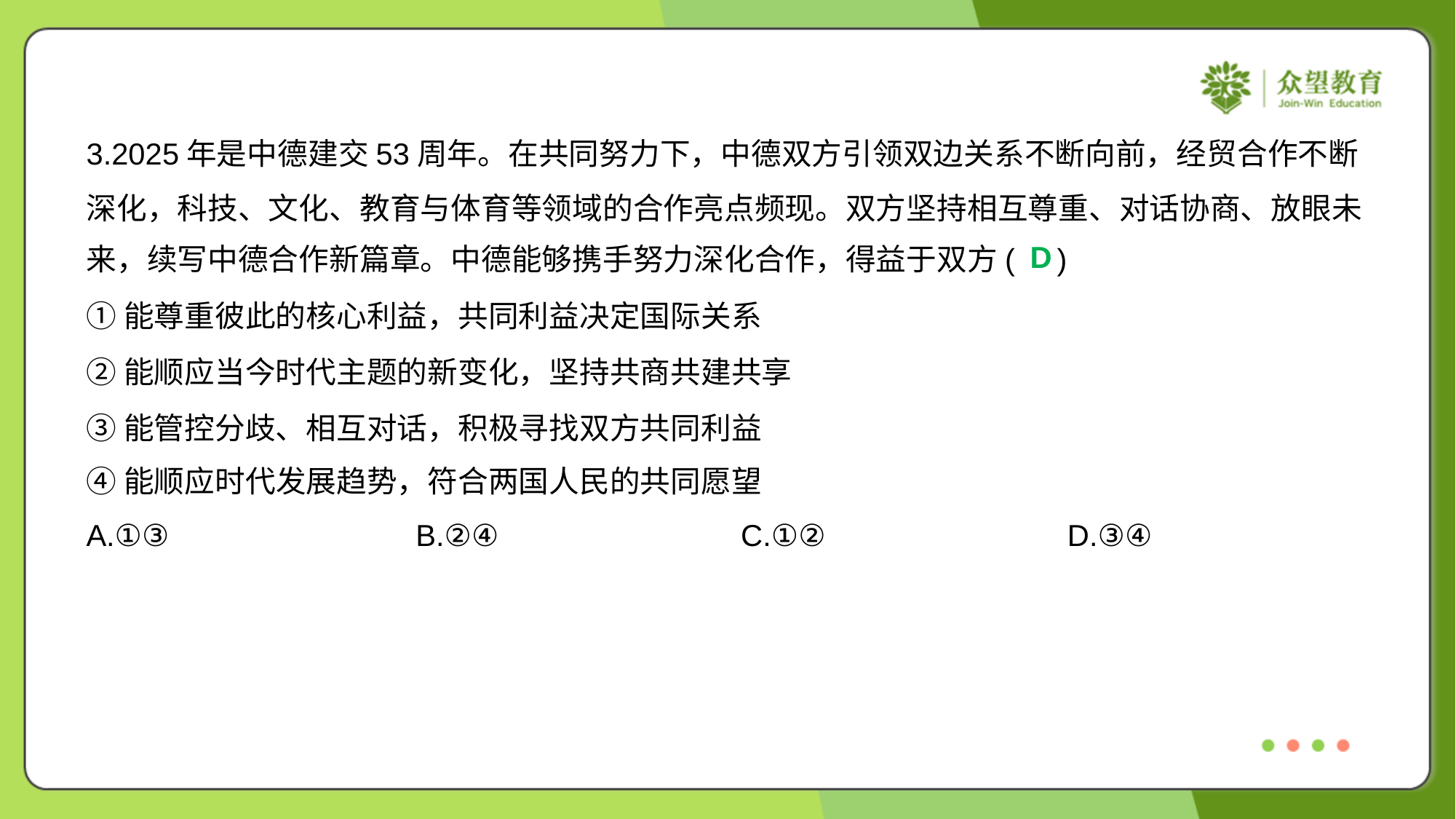

3.2025年是中德建交53周年。在共同努力下，中德双方引领双边关系不断向前，经贸合作不断
深化，科技、文化、教育与体育等领域的合作亮点频现。双方坚持相互尊重、对话协商、放眼未
来，续写中德合作新篇章。中德能够携手努力深化合作，得益于双方(     )
D
①能尊重彼此的核心利益，共同利益决定国际关系
②能顺应当今时代主题的新变化，坚持共商共建共享
③能管控分歧、相互对话，积极寻找双方共同利益
④能顺应时代发展趋势，符合两国人民的共同愿望
A.①③	B.②④	C.①②	D.③④